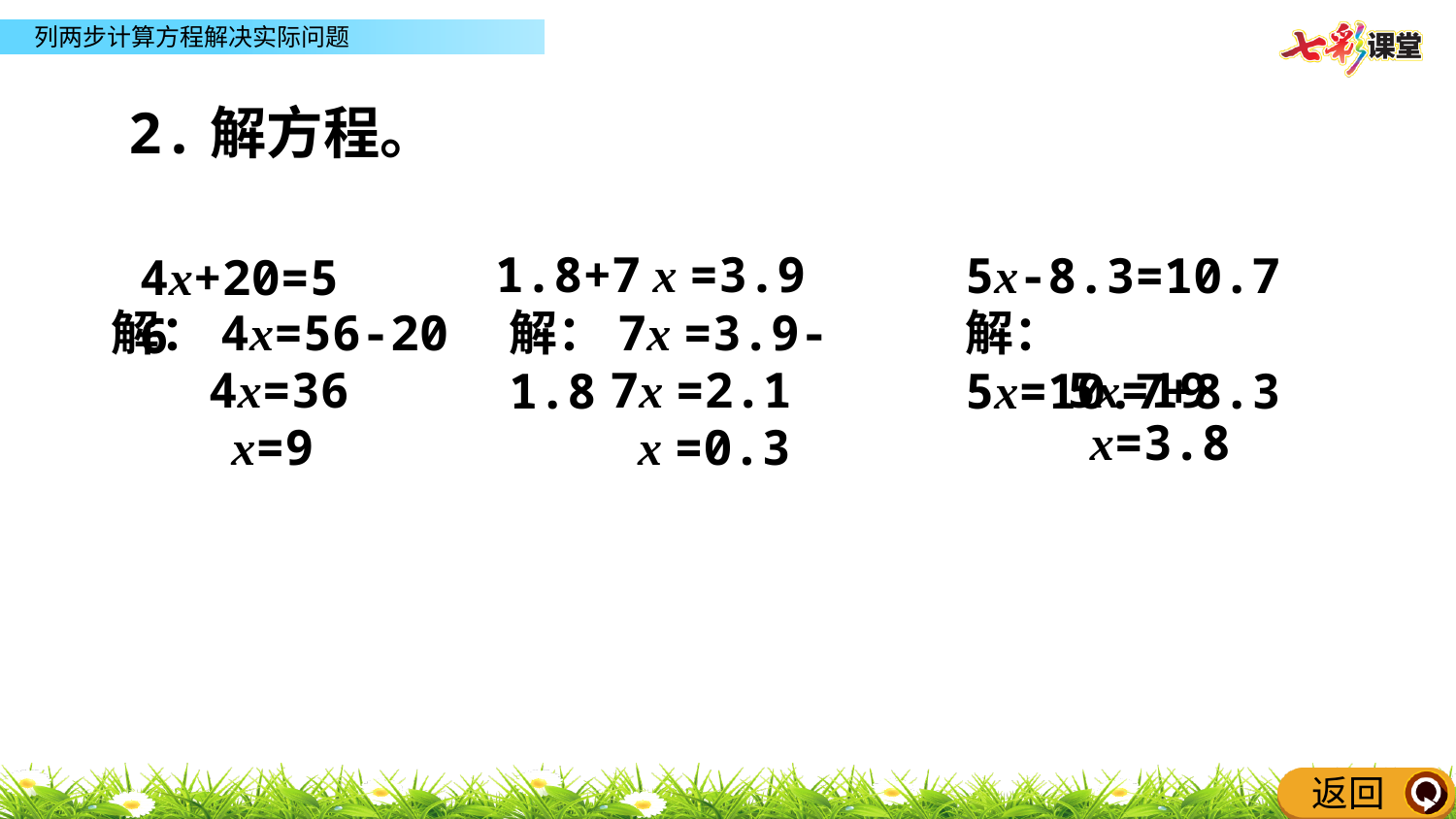

同步练习

2.解方程。
1.8+7 x =3.9
5x-8.3=10.7
4x+20=56
解：4x=56-20
解：7x =3.9-1.8
解：5x=10.7+8.3
4x=36
7x =2.1
5x=19
x=3.8
x=9
x =0.3